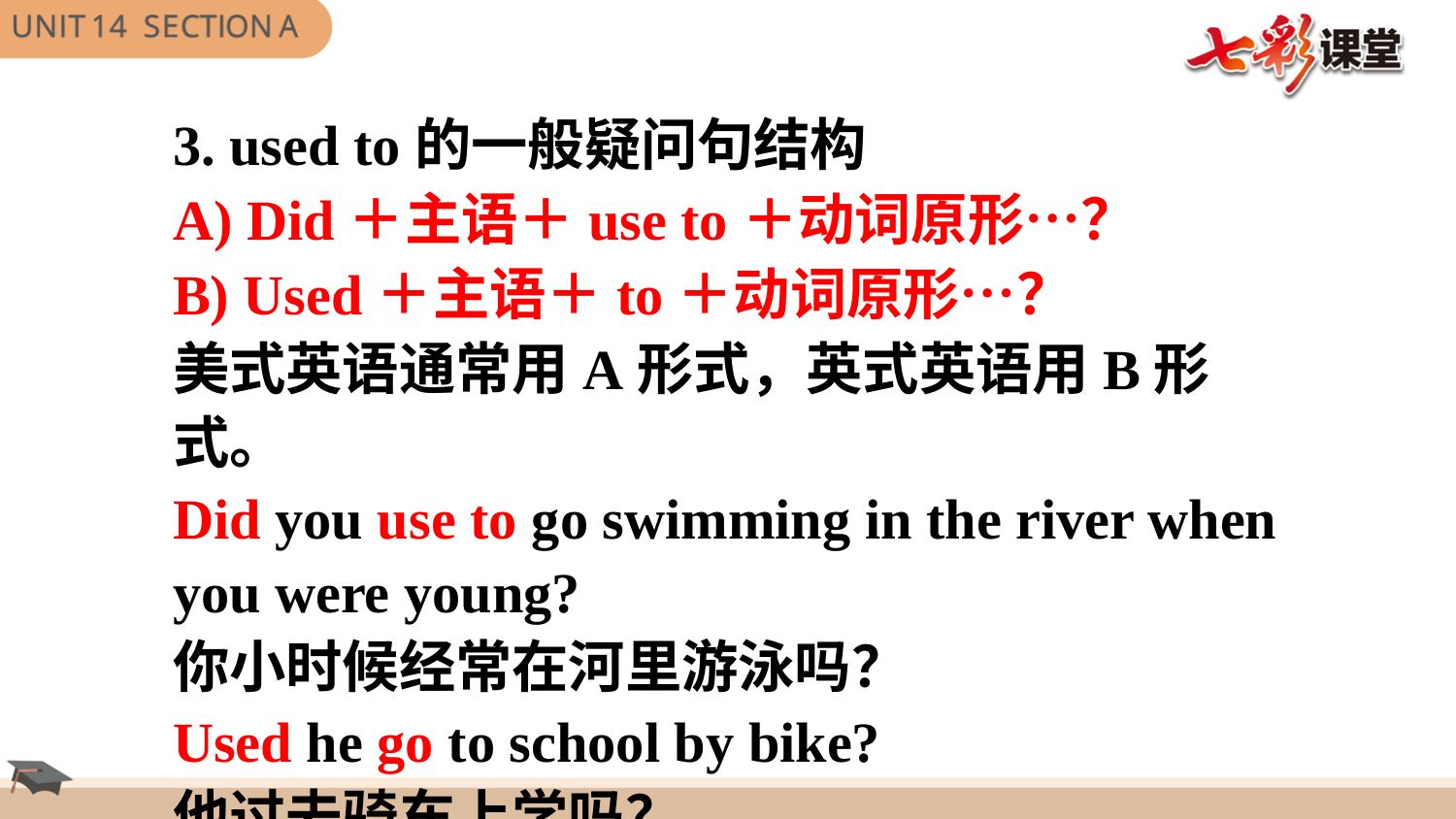

3. used to的一般疑问句结构
A) Did＋主语＋use to＋动词原形…？
B) Used＋主语＋to＋动词原形…？
美式英语通常用A形式，英式英语用B形式。
Did you use to go swimming in the river when you were young?
你小时候经常在河里游泳吗？
Used he go to school by bike?
他过去骑车上学吗？